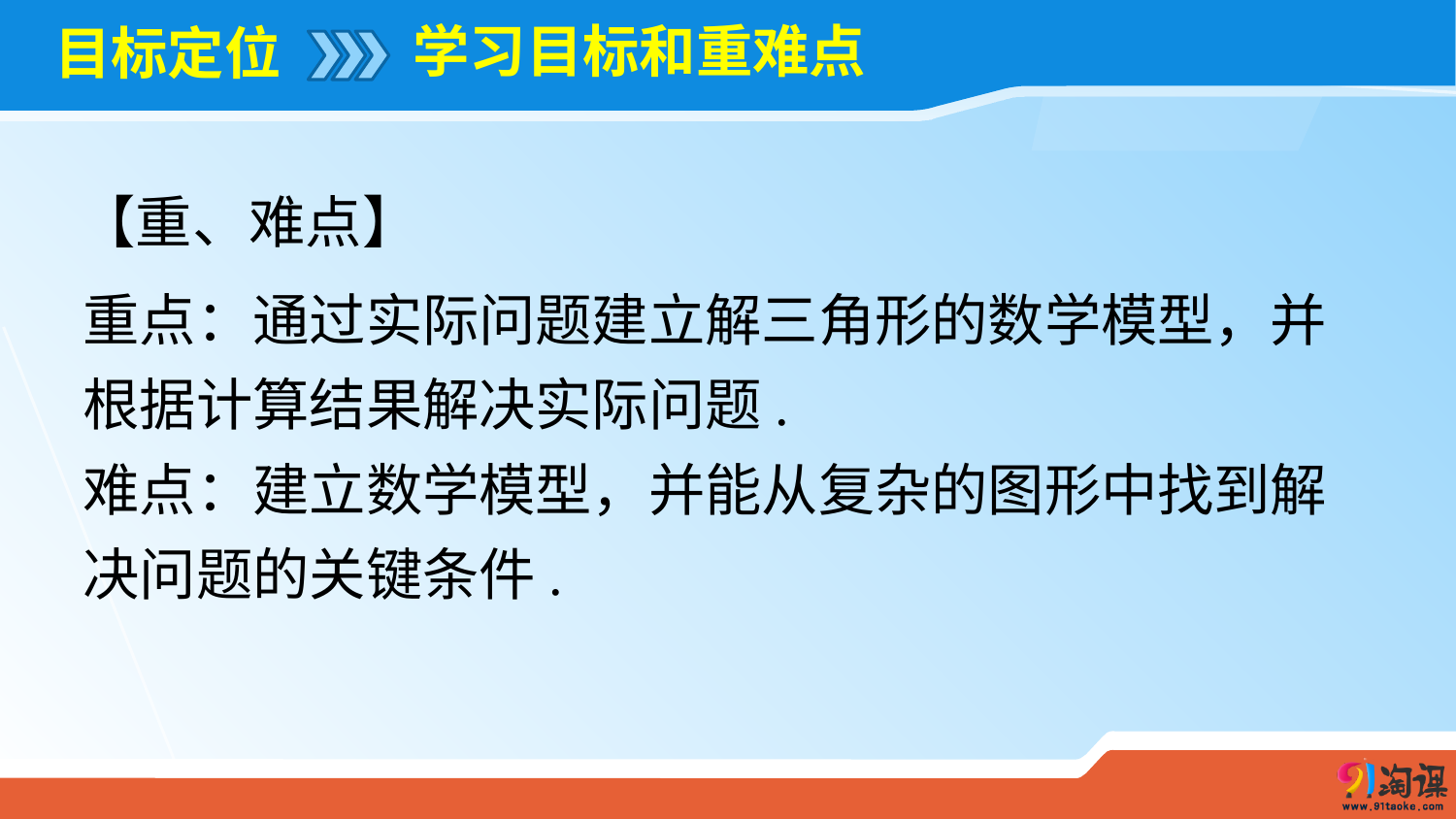

学习目标和重难点
# 目标定位
【重、难点】
重点：通过实际问题建立解三角形的数学模型，并根据计算结果解决实际问题.
难点：建立数学模型，并能从复杂的图形中找到解决问题的关键条件.